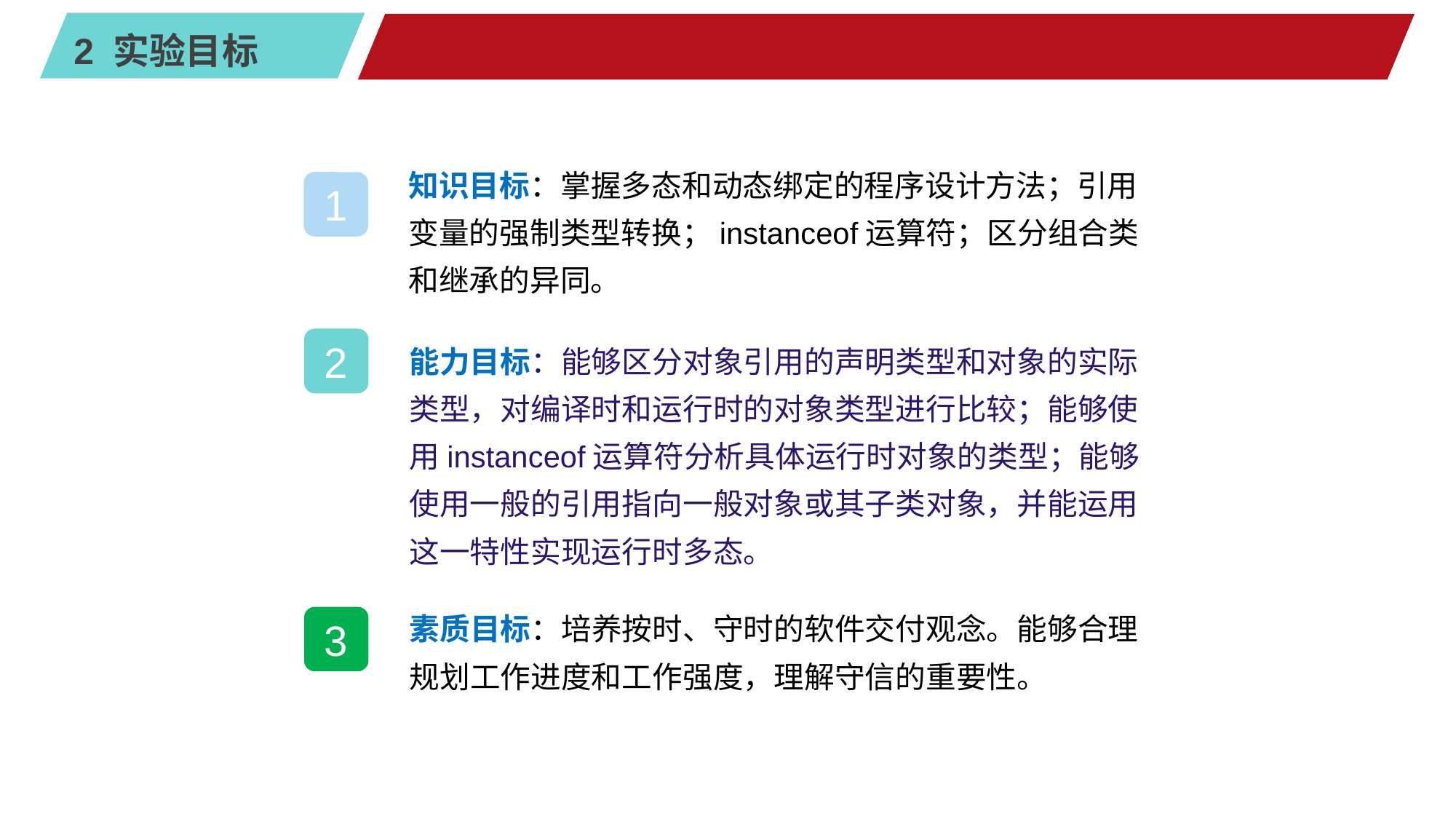

#

知识目标：掌握多态和动态绑定的程序设计方法；引用变量的强制类型转换；instanceof运算符；区分组合类和继承的异同。
1
能力目标：能够区分对象引用的声明类型和对象的实际类型，对编译时和运行时的对象类型进行比较；能够使用instanceof运算符分析具体运行时对象的类型；能够使用一般的引用指向一般对象或其子类对象，并能运用这一特性实现运行时多态。
2
素质目标：培养按时、守时的软件交付观念。能够合理规划工作进度和工作强度，理解守信的重要性。
3